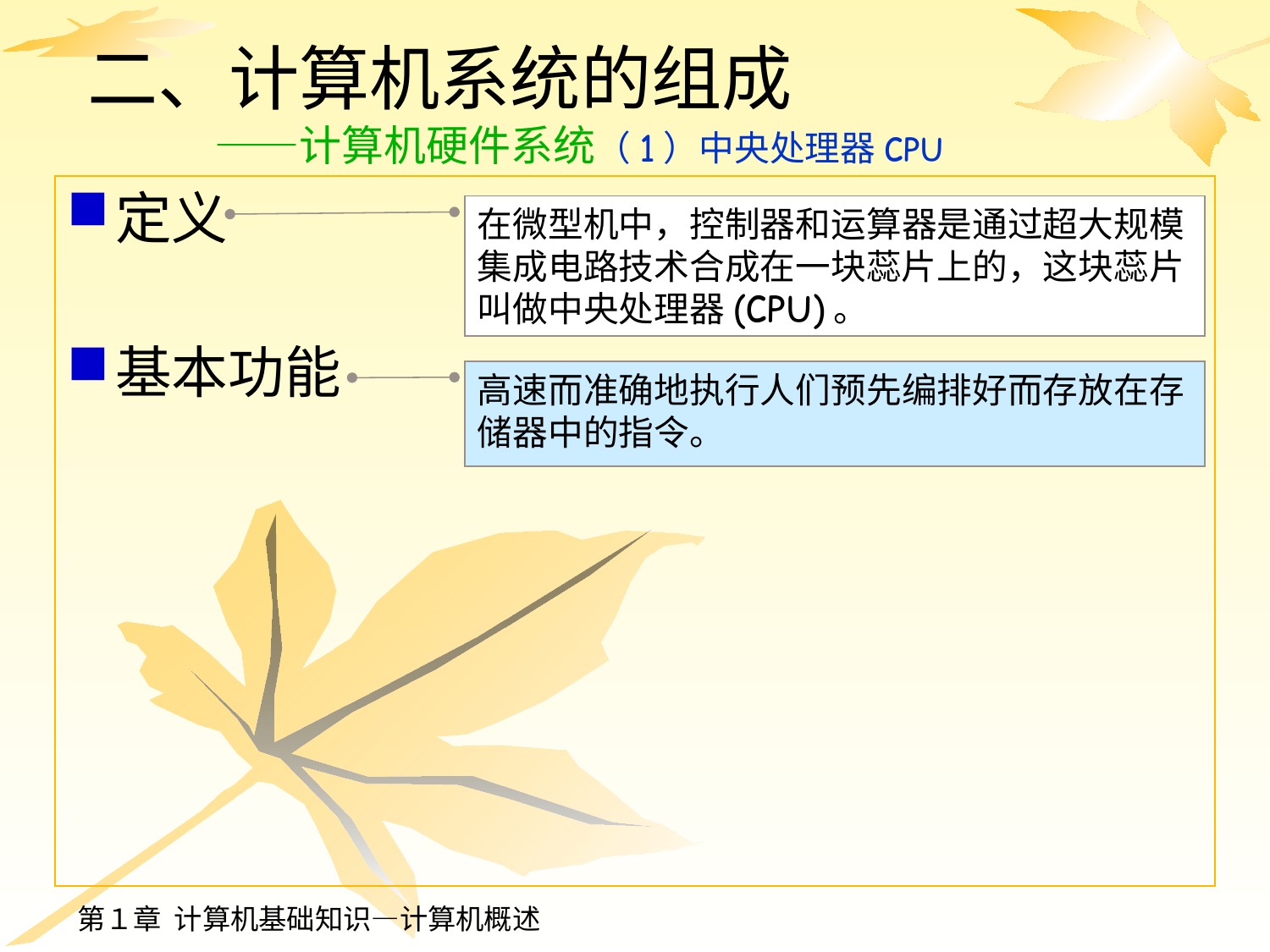

# 二、计算机系统的组成 ——计算机硬件系统（1）中央处理器CPU
定义

基本功能
在微型机中，控制器和运算器是通过超大规模集成电路技术合成在一块蕊片上的，这块蕊片叫做中央处理器(CPU)。
高速而准确地执行人们预先编排好而存放在存储器中的指令。